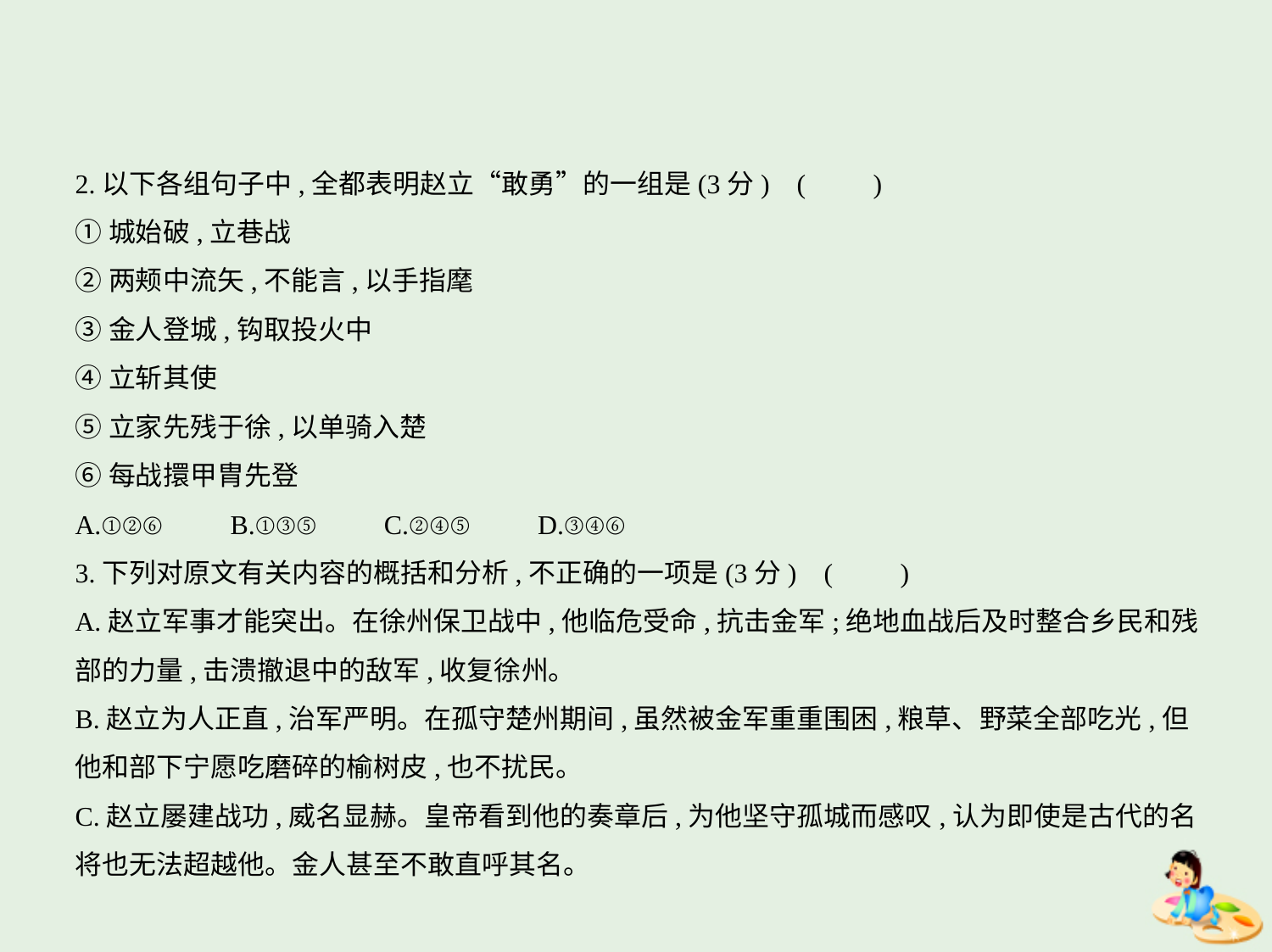

2.以下各组句子中,全都表明赵立“敢勇”的一组是(3分) (　　)
①城始破,立巷战
②两颊中流矢,不能言,以手指麾
③金人登城,钩取投火中
④立斩其使
⑤立家先残于徐,以单骑入楚
⑥每战擐甲胄先登
A.①②⑥　　B.①③⑤　　C.②④⑤　　D.③④⑥
3.下列对原文有关内容的概括和分析,不正确的一项是(3分) (　　)
A.赵立军事才能突出。在徐州保卫战中,他临危受命,抗击金军;绝地血战后及时整合乡民和残
部的力量,击溃撤退中的敌军,收复徐州。
B.赵立为人正直,治军严明。在孤守楚州期间,虽然被金军重重围困,粮草、野菜全部吃光,但
他和部下宁愿吃磨碎的榆树皮,也不扰民。
C.赵立屡建战功,威名显赫。皇帝看到他的奏章后,为他坚守孤城而感叹,认为即使是古代的名
将也无法超越他。金人甚至不敢直呼其名。